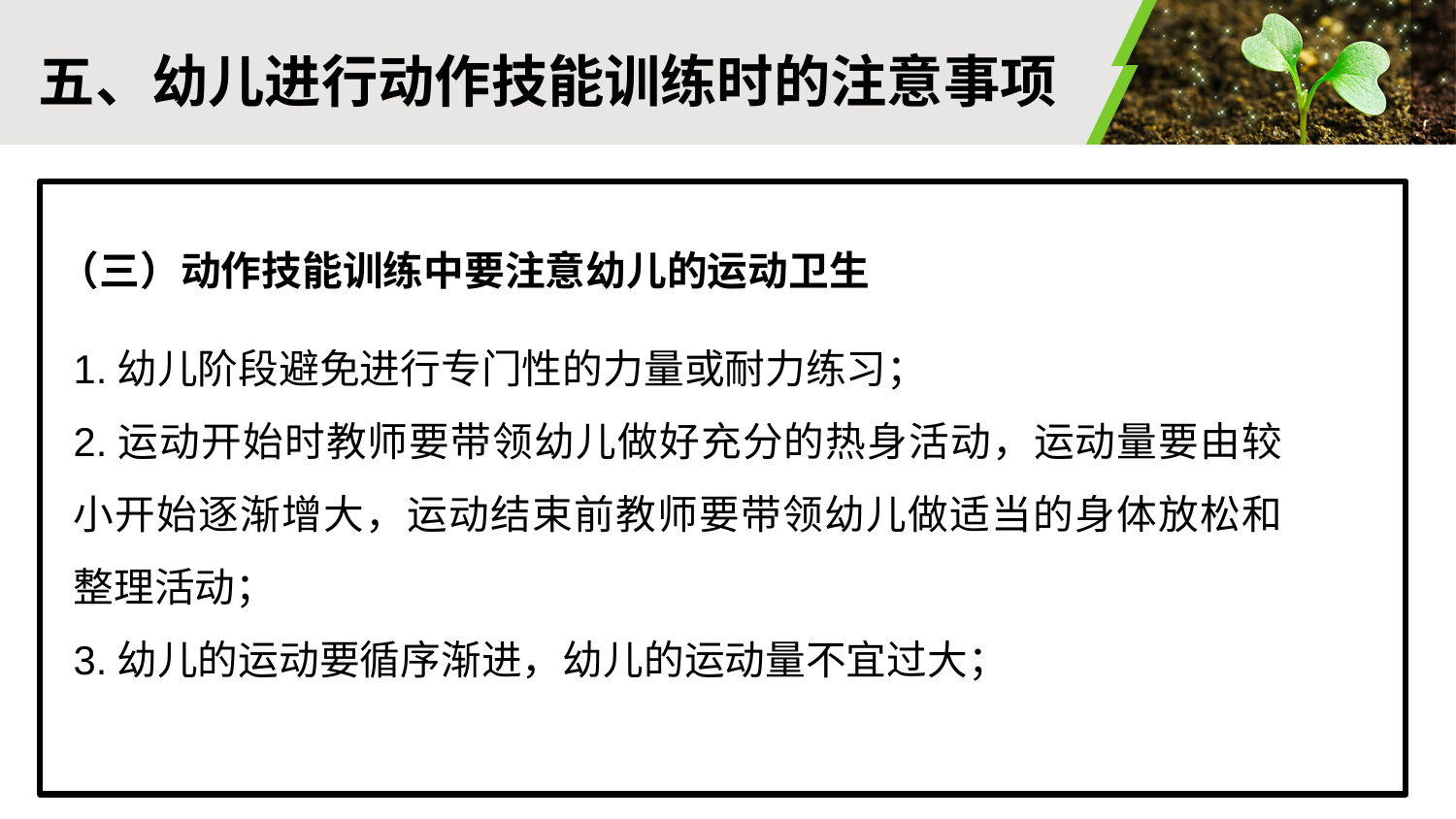

#
 五、幼儿进行动作技能训练时的注意事项

（三）动作技能训练中要注意幼儿的运动卫生
1.幼儿阶段避免进行专门性的力量或耐力练习；
2.运动开始时教师要带领幼儿做好充分的热身活动，运动量要由较小开始逐渐增大，运动结束前教师要带领幼儿做适当的身体放松和整理活动；
3.幼儿的运动要循序渐进，幼儿的运动量不宜过大；